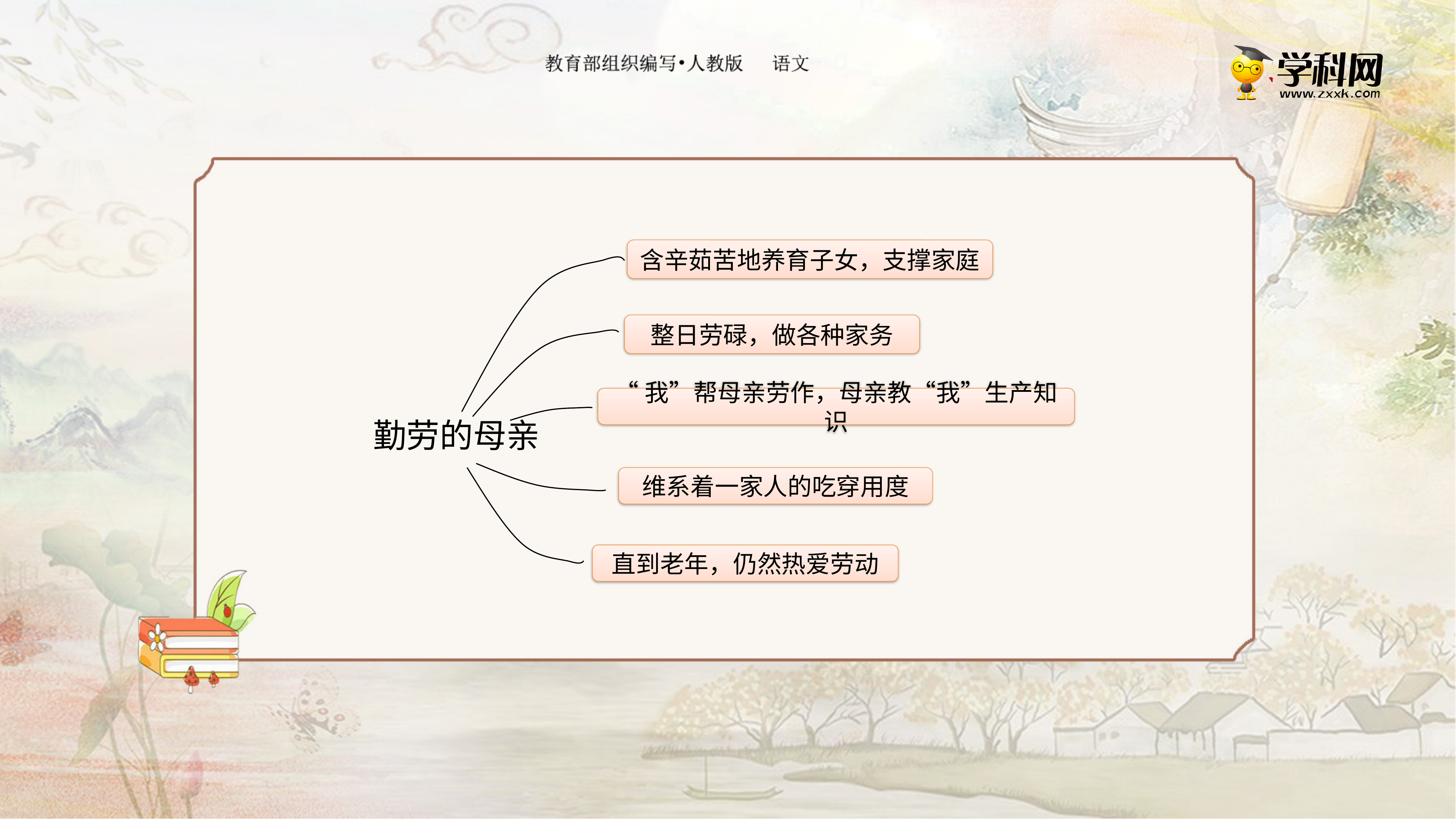

含辛茹苦地养育子女，支撑家庭

整日劳碌，做各种家务

“我”帮母亲劳作，母亲教“我”生产知识

勤劳的母亲

维系着一家人的吃穿用度
直到老年，仍然热爱劳动